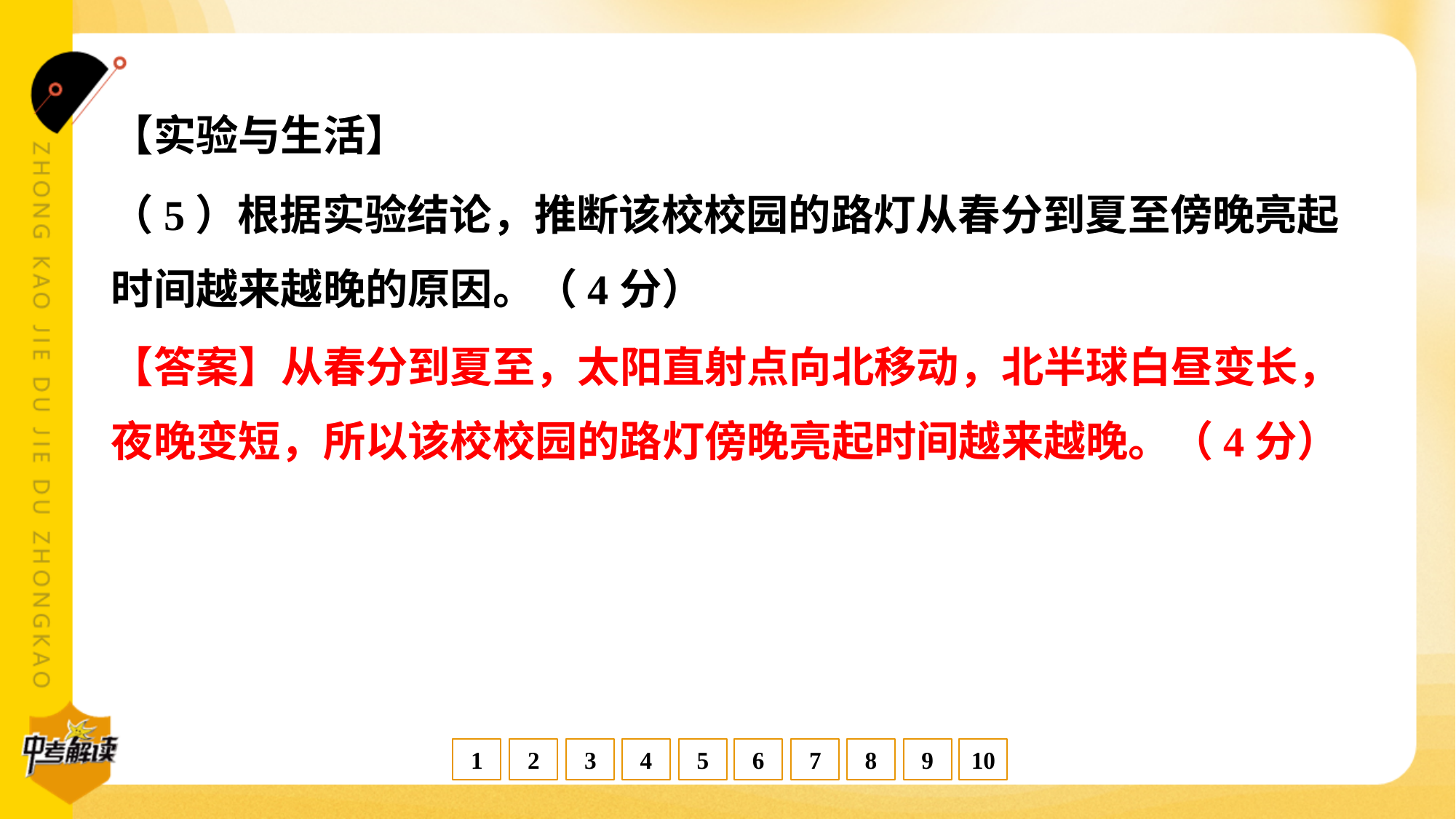

【实验与生活】
（5）根据实验结论，推断该校校园的路灯从春分到夏至傍晚亮起
时间越来越晚的原因。（4分）
【答案】从春分到夏至，太阳直射点向北移动，北半球白昼变长，
夜晚变短，所以该校校园的路灯傍晚亮起时间越来越晚。（4分）